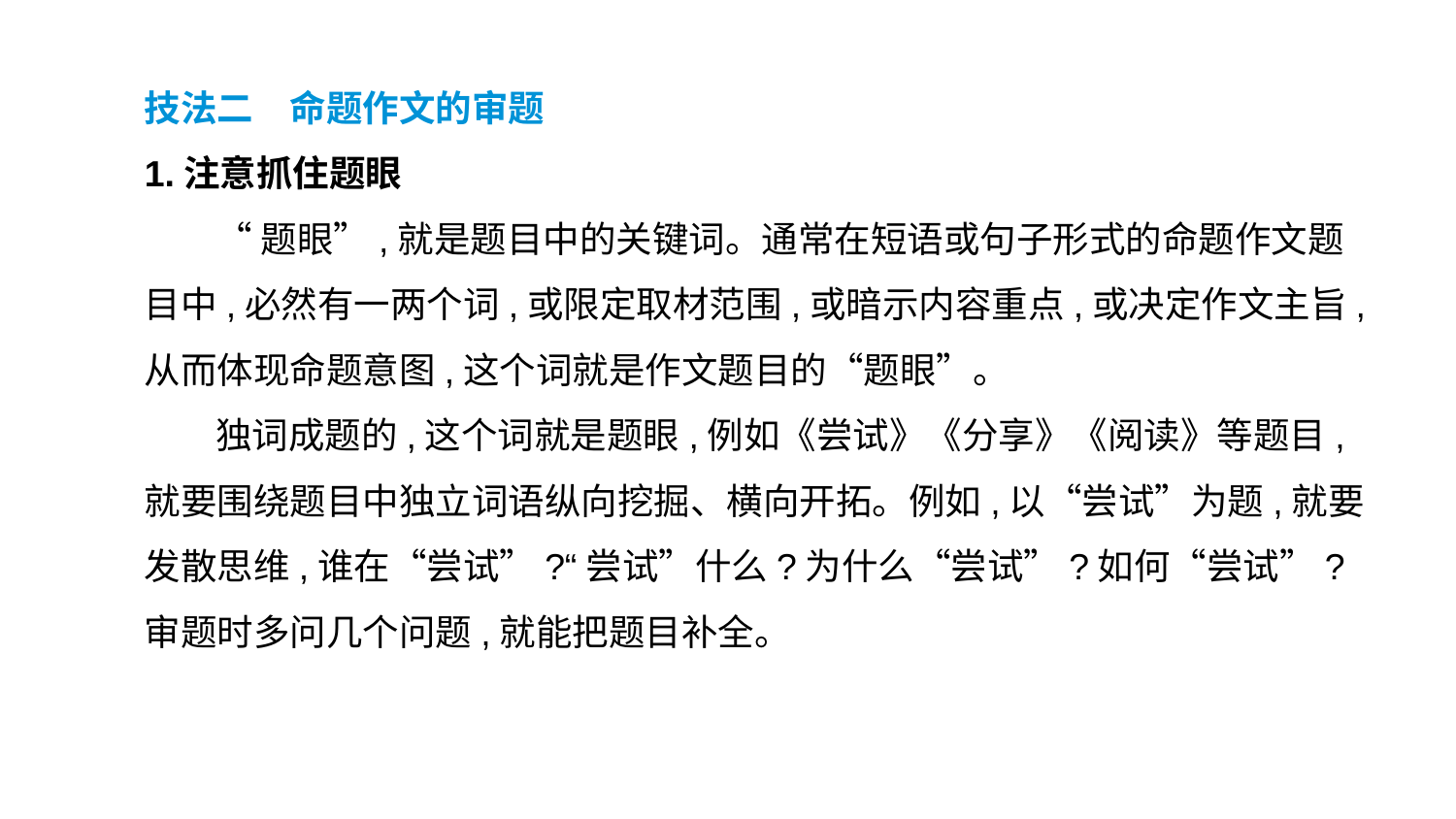

技法二　命题作文的审题
1.注意抓住题眼
“题眼”,就是题目中的关键词。通常在短语或句子形式的命题作文题目中,必然有一两个词,或限定取材范围,或暗示内容重点,或决定作文主旨,从而体现命题意图,这个词就是作文题目的“题眼”。
独词成题的,这个词就是题眼,例如《尝试》《分享》《阅读》等题目,就要围绕题目中独立词语纵向挖掘、横向开拓。例如,以“尝试”为题,就要发散思维,谁在“尝试”?“尝试”什么?为什么“尝试”?如何“尝试”?审题时多问几个问题,就能把题目补全。